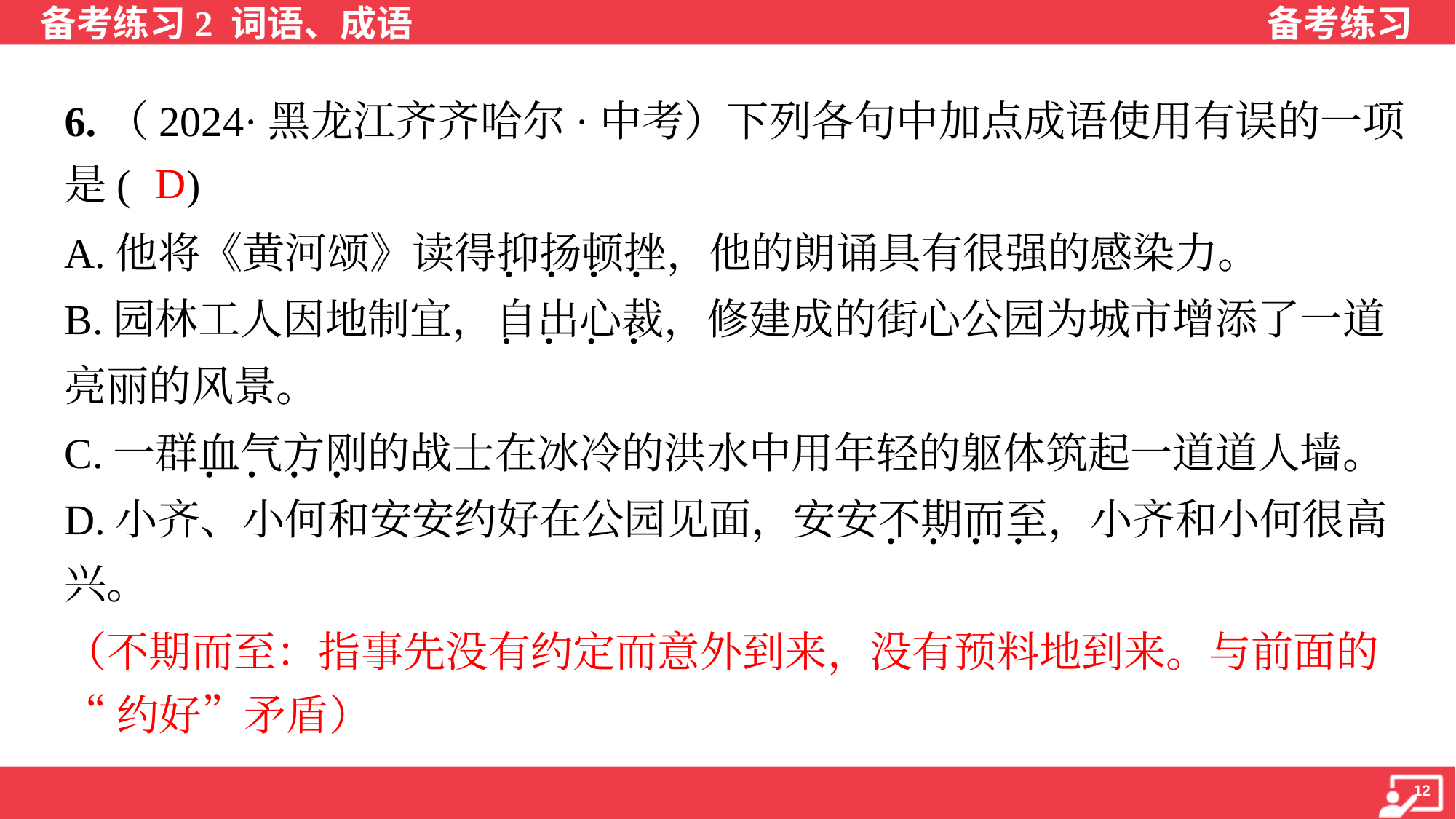

6.（2024·黑龙江齐齐哈尔·中考）下列各句中加点成语使用有误的一项
是(     )
D
A.他将《黄河颂》读得抑扬顿挫，他的朗诵具有很强的感染力。
B.园林工人因地制宜，自出心裁，修建成的街心公园为城市增添了一道
亮丽的风景。
C.一群血气方刚的战士在冰冷的洪水中用年轻的躯体筑起一道道人墙。
D.小齐、小何和安安约好在公园见面，安安不期而至，小齐和小何很高
兴。

（不期而至：指事先没有约定而意外到来，没有预料地到来。与前面的
“约好”矛盾）